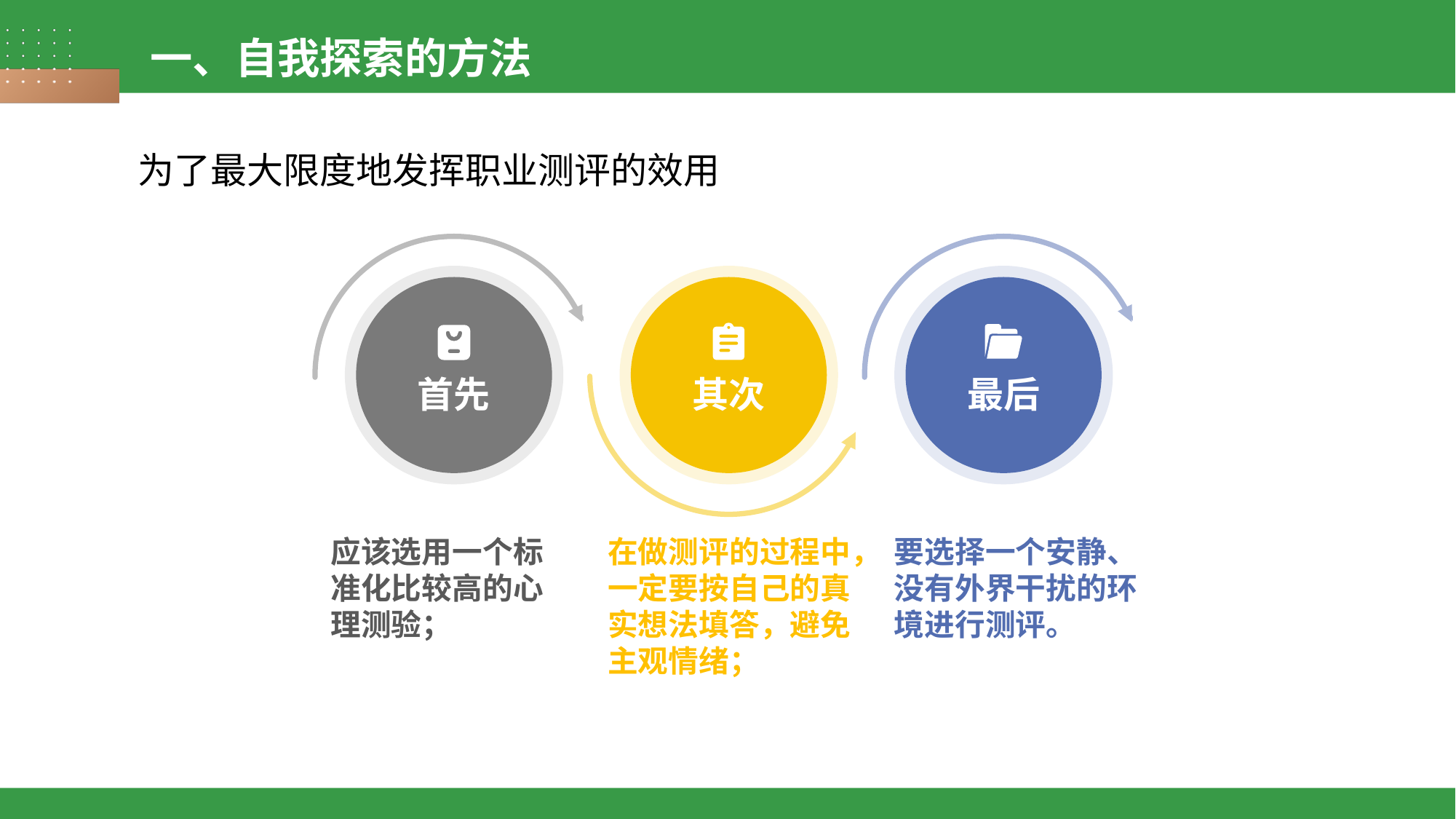

一、自我探索的方法
为了最大限度地发挥职业测评的效用

首先
其次
最后
应该选用一个标准化比较高的心理测验；
在做测评的过程中，一定要按自己的真实想法填答，避免主观情绪；
要选择一个安静、没有外界干扰的环境进行测评。